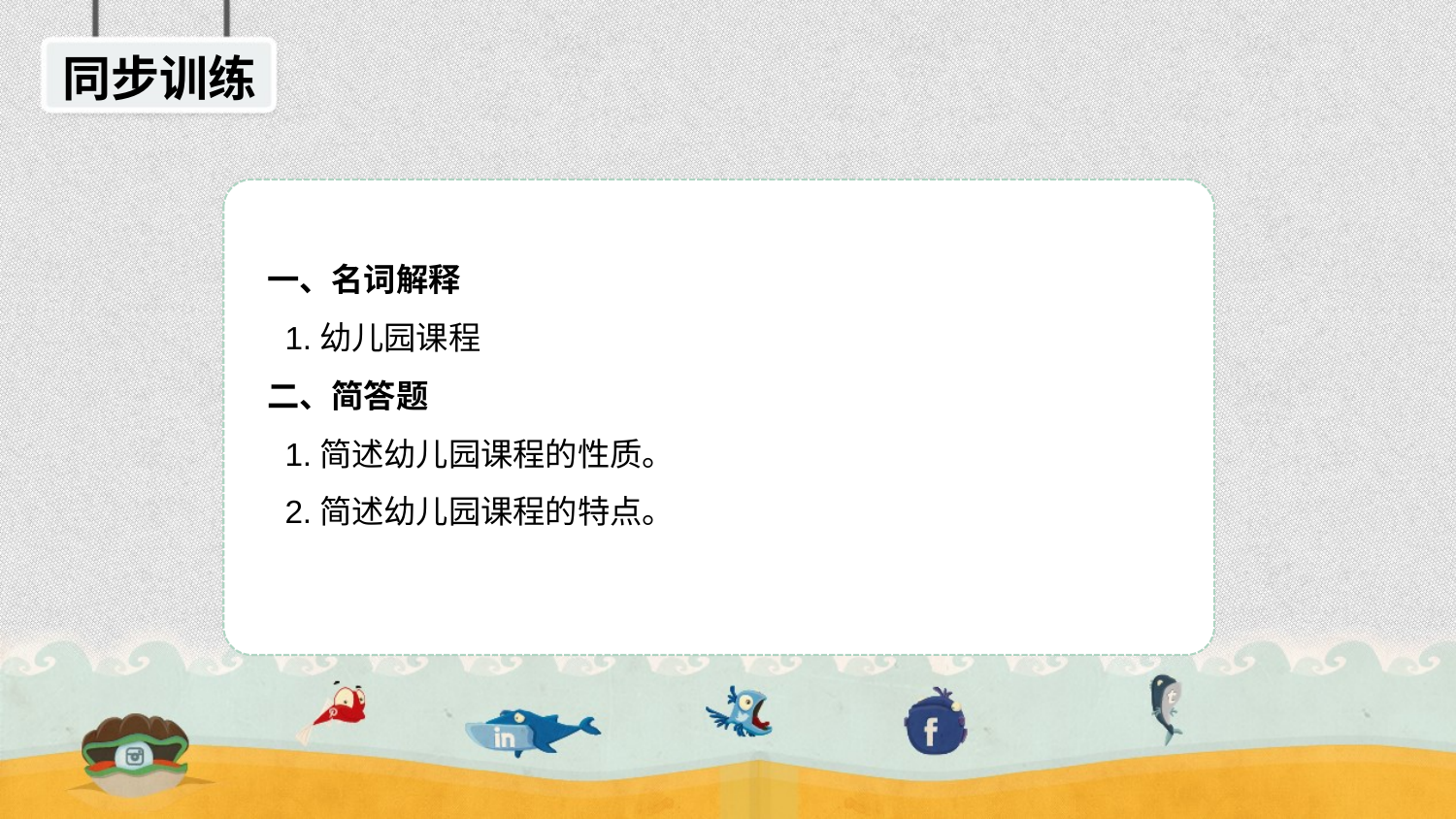

同步训练

一、名词解释
  1.幼儿园课程
二、简答题
  1.简述幼儿园课程的性质。
  2.简述幼儿园课程的特点。